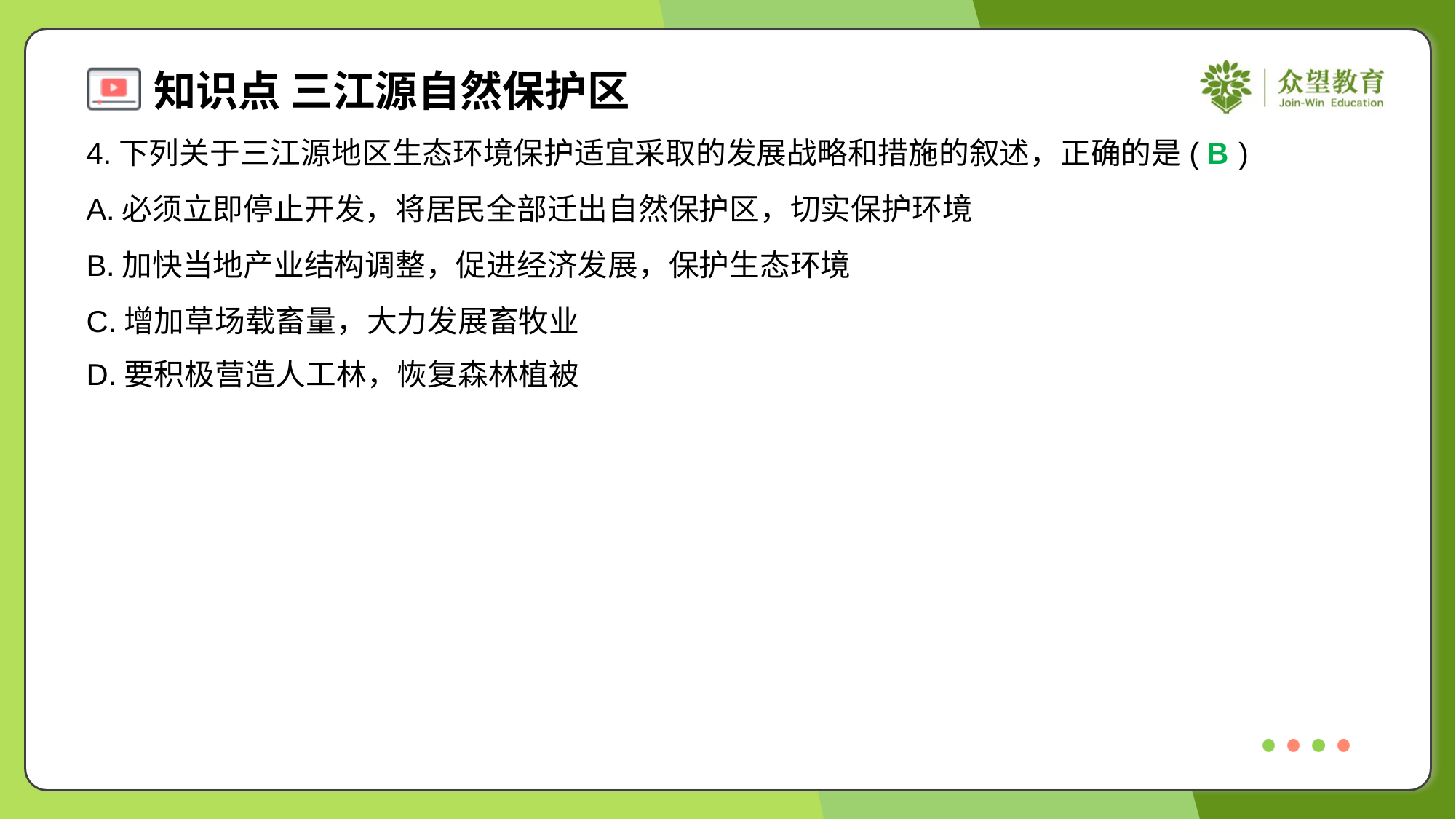

4.下列关于三江源地区生态环境保护适宜采取的发展战略和措施的叙述，正确的是(     )
B
A.必须立即停止开发，将居民全部迁出自然保护区，切实保护环境
B.加快当地产业结构调整，促进经济发展，保护生态环境
C.增加草场载畜量，大力发展畜牧业
D.要积极营造人工林，恢复森林植被